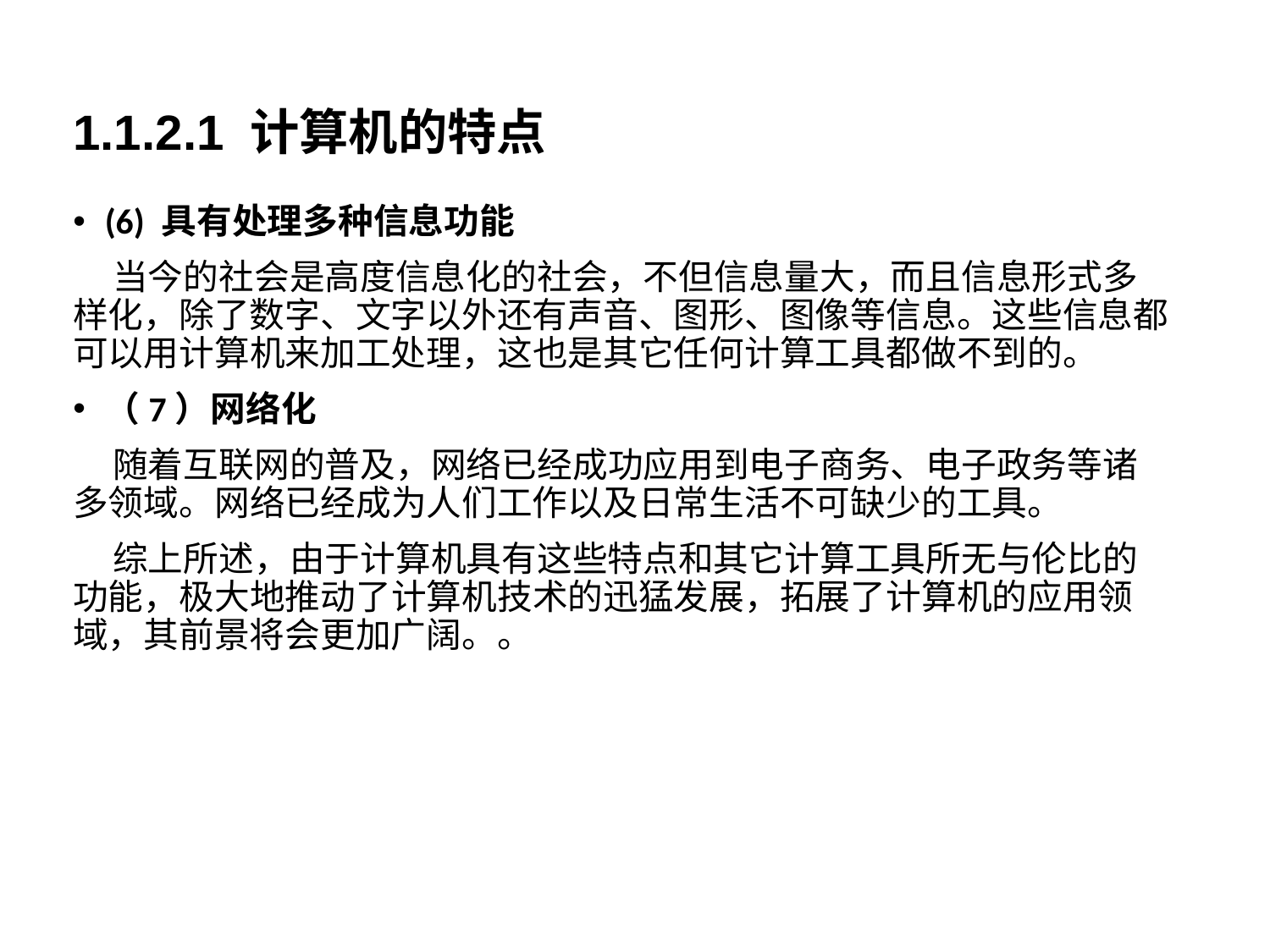

# 1.1.2.1 计算机的特点
(6) 具有处理多种信息功能
    当今的社会是高度信息化的社会，不但信息量大，而且信息形式多样化，除了数字、文字以外还有声音、图形、图像等信息。这些信息都可以用计算机来加工处理，这也是其它任何计算工具都做不到的。
（7）网络化
    随着互联网的普及，网络已经成功应用到电子商务、电子政务等诸多领域。网络已经成为人们工作以及日常生活不可缺少的工具。
    综上所述，由于计算机具有这些特点和其它计算工具所无与伦比的功能，极大地推动了计算机技术的迅猛发展，拓展了计算机的应用领域，其前景将会更加广阔。。